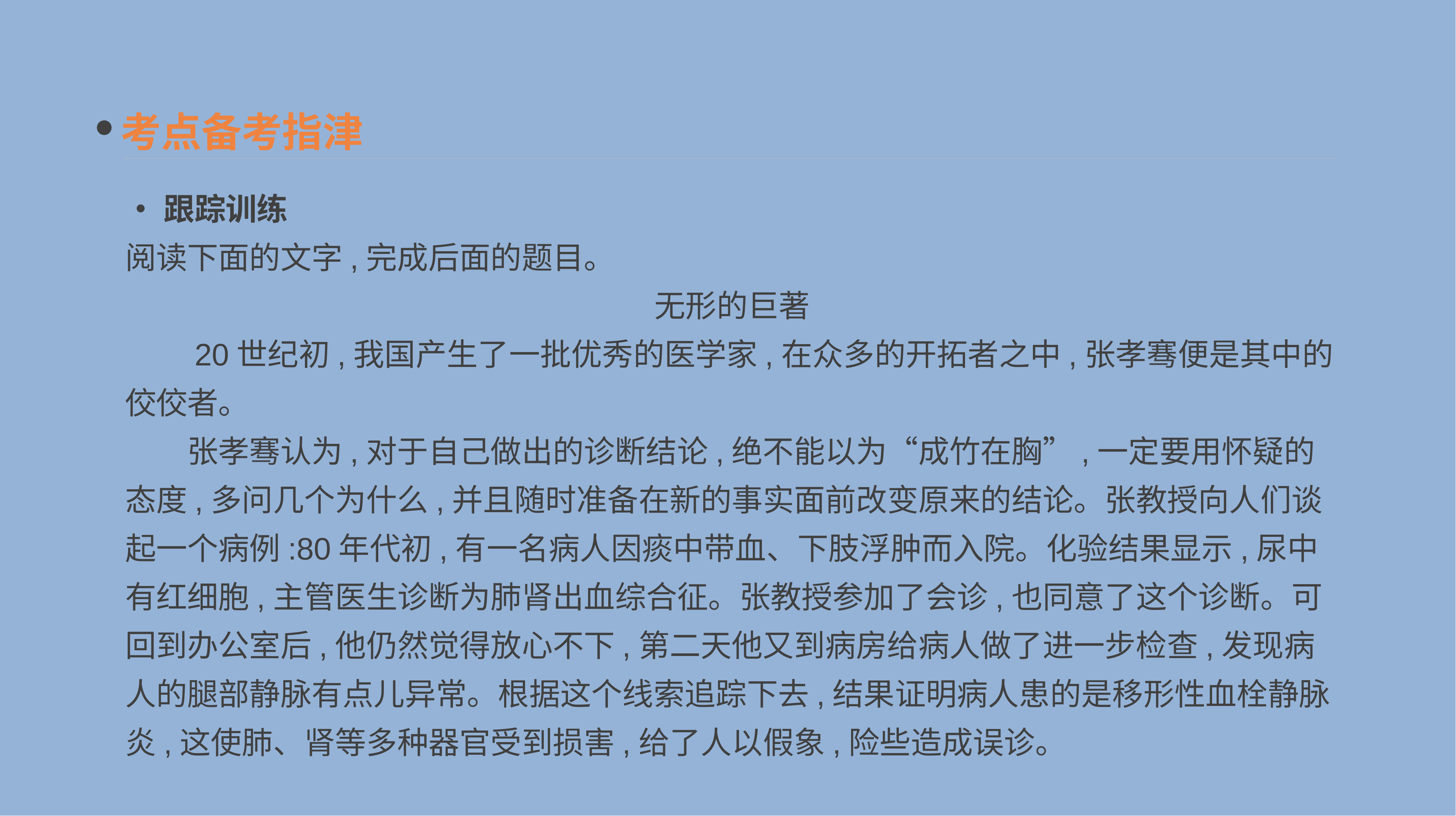

考点备考指津

•跟踪训练
阅读下面的文字,完成后面的题目。
无形的巨著
　　20世纪初,我国产生了一批优秀的医学家,在众多的开拓者之中,张孝骞便是其中的佼佼者。
　　张孝骞认为,对于自己做出的诊断结论,绝不能以为“成竹在胸”,一定要用怀疑的态度,多问几个为什么,并且随时准备在新的事实面前改变原来的结论。张教授向人们谈起一个病例:80年代初,有一名病人因痰中带血、下肢浮肿而入院。化验结果显示,尿中有红细胞,主管医生诊断为肺肾出血综合征。张教授参加了会诊,也同意了这个诊断。可回到办公室后,他仍然觉得放心不下,第二天他又到病房给病人做了进一步检查,发现病人的腿部静脉有点儿异常。根据这个线索追踪下去,结果证明病人患的是移形性血栓静脉炎,这使肺、肾等多种器官受到损害,给了人以假象,险些造成误诊。